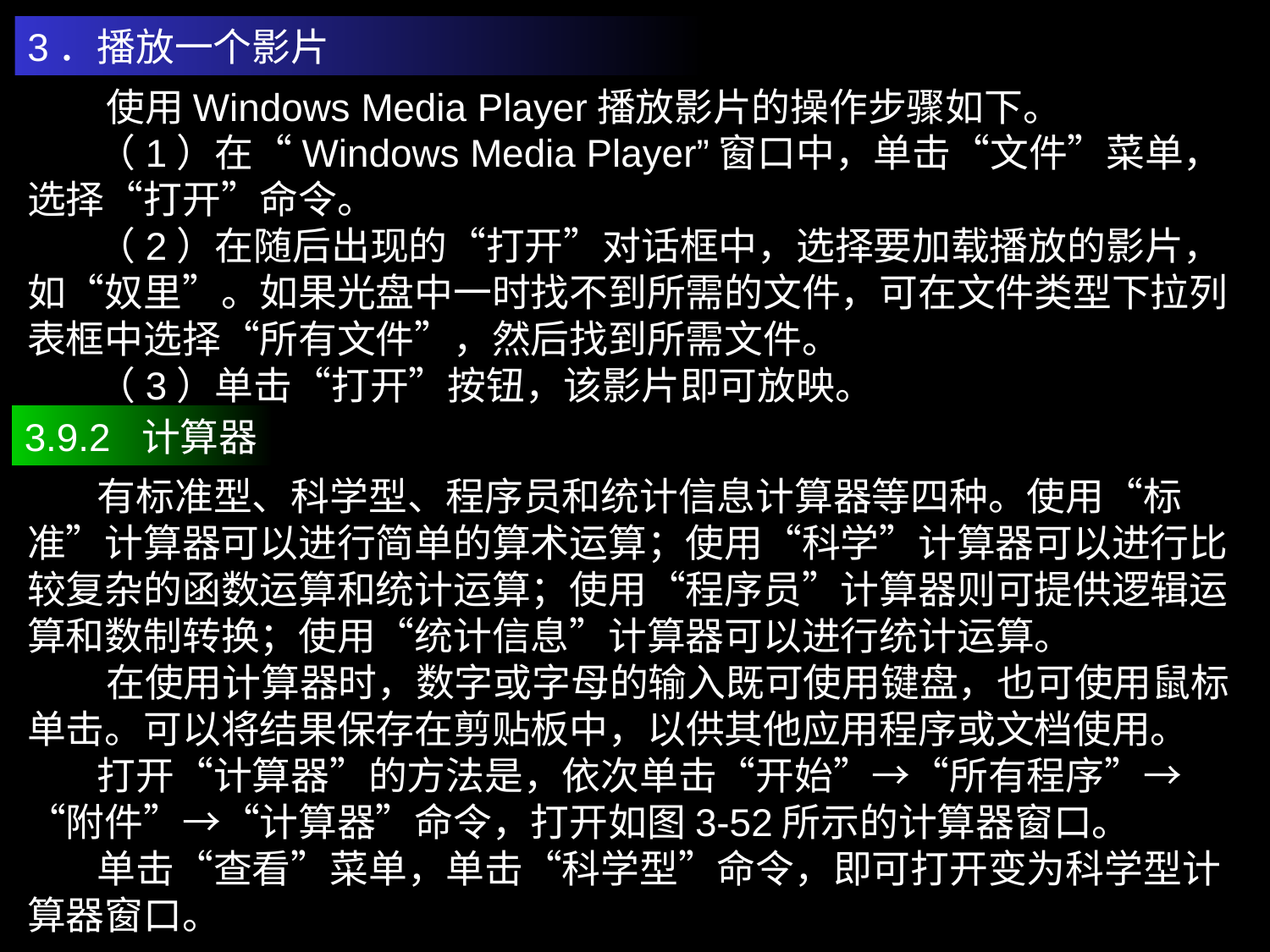

3．播放一个影片
        使用Windows Media Player播放影片的操作步骤如下。
       （1）在“Windows Media Player”窗口中，单击“文件”菜单，选择“打开”命令。
       （2）在随后出现的“打开”对话框中，选择要加载播放的影片，如“奴里”。如果光盘中一时找不到所需的文件，可在文件类型下拉列表框中选择“所有文件”，然后找到所需文件。
       （3）单击“打开”按钮，该影片即可放映。
3.9.2  计算器
       有标准型、科学型、程序员和统计信息计算器等四种。使用“标准”计算器可以进行简单的算术运算；使用“科学”计算器可以进行比较复杂的函数运算和统计运算；使用“程序员”计算器则可提供逻辑运算和数制转换；使用“统计信息”计算器可以进行统计运算。
        在使用计算器时，数字或字母的输入既可使用键盘，也可使用鼠标单击。可以将结果保存在剪贴板中，以供其他应用程序或文档使用。
       打开“计算器”的方法是，依次单击“开始”→“所有程序”→“附件”→“计算器”命令，打开如图3-52所示的计算器窗口。
       单击“查看”菜单，单击“科学型”命令，即可打开变为科学型计算器窗口。